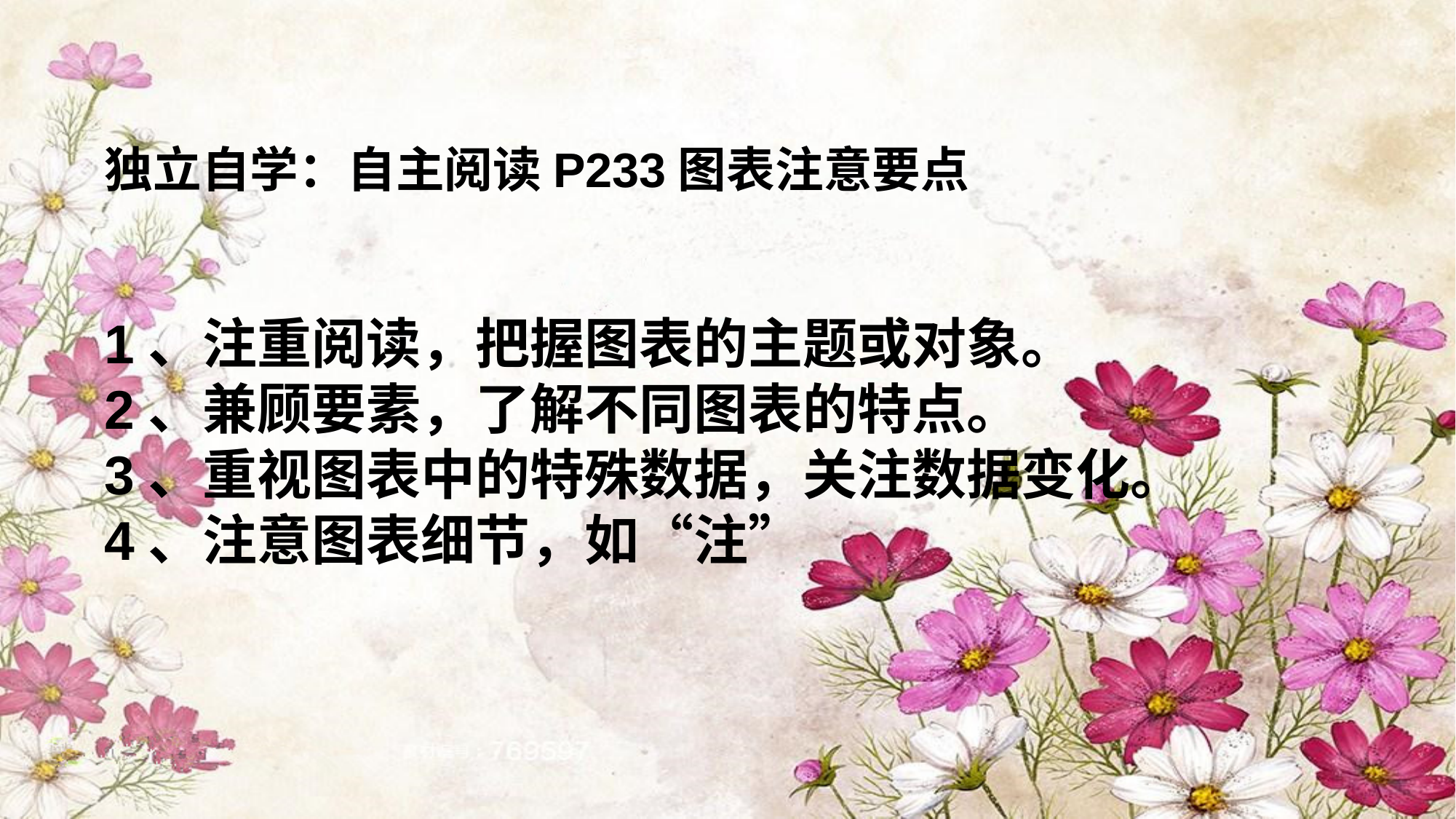

独立自学：自主阅读P233图表注意要点
1、注重阅读，把握图表的主题或对象。
2、兼顾要素，了解不同图表的特点。
3、重视图表中的特殊数据，关注数据变化。
4、注意图表细节，如“注”